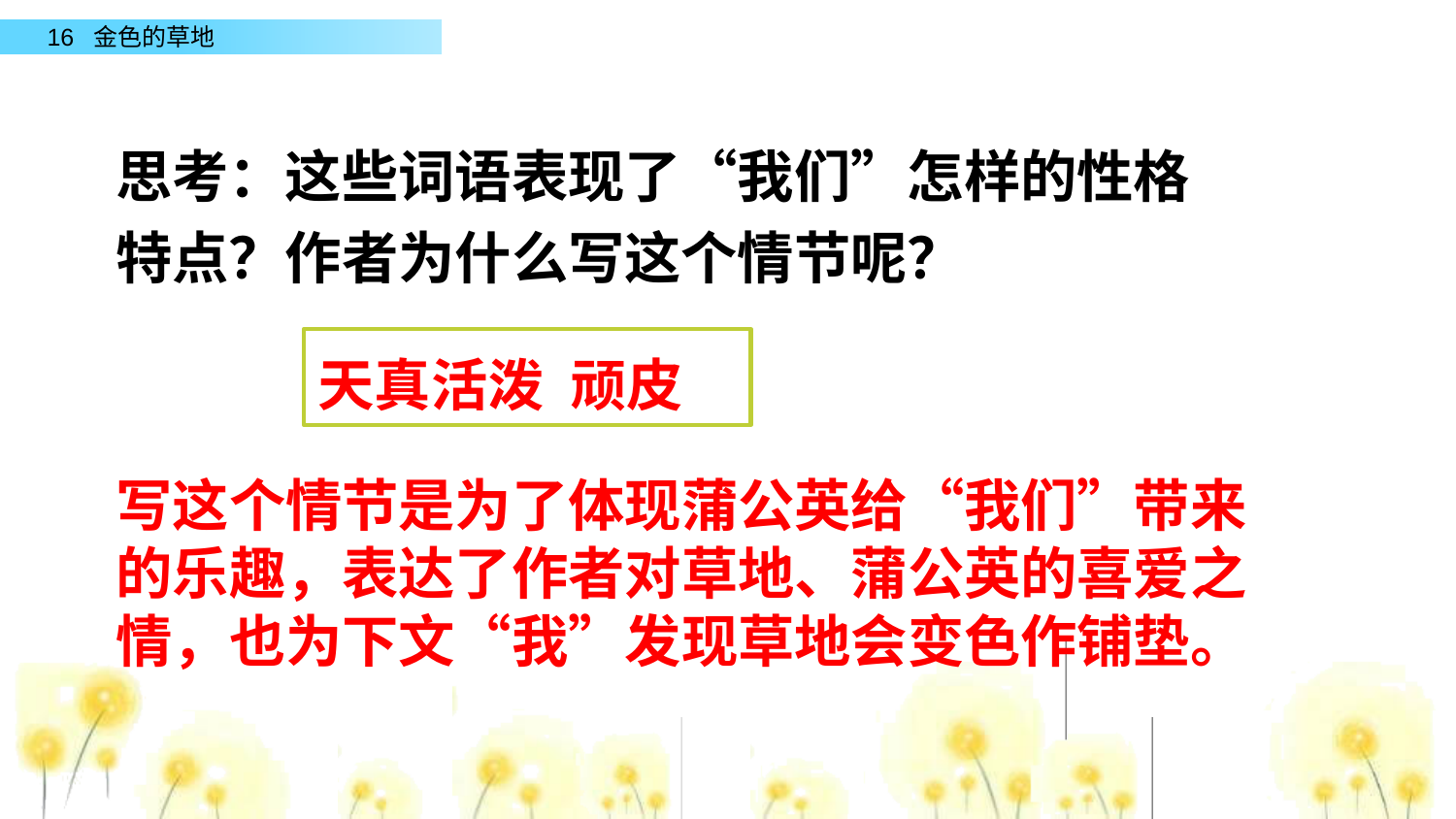

思考：这些词语表现了“我们”怎样的性格特点？作者为什么写这个情节呢？
天真活泼  顽皮
写这个情节是为了体现蒲公英给“我们”带来的乐趣，表达了作者对草地、蒲公英的喜爱之情，也为下文“我”发现草地会变色作铺垫。